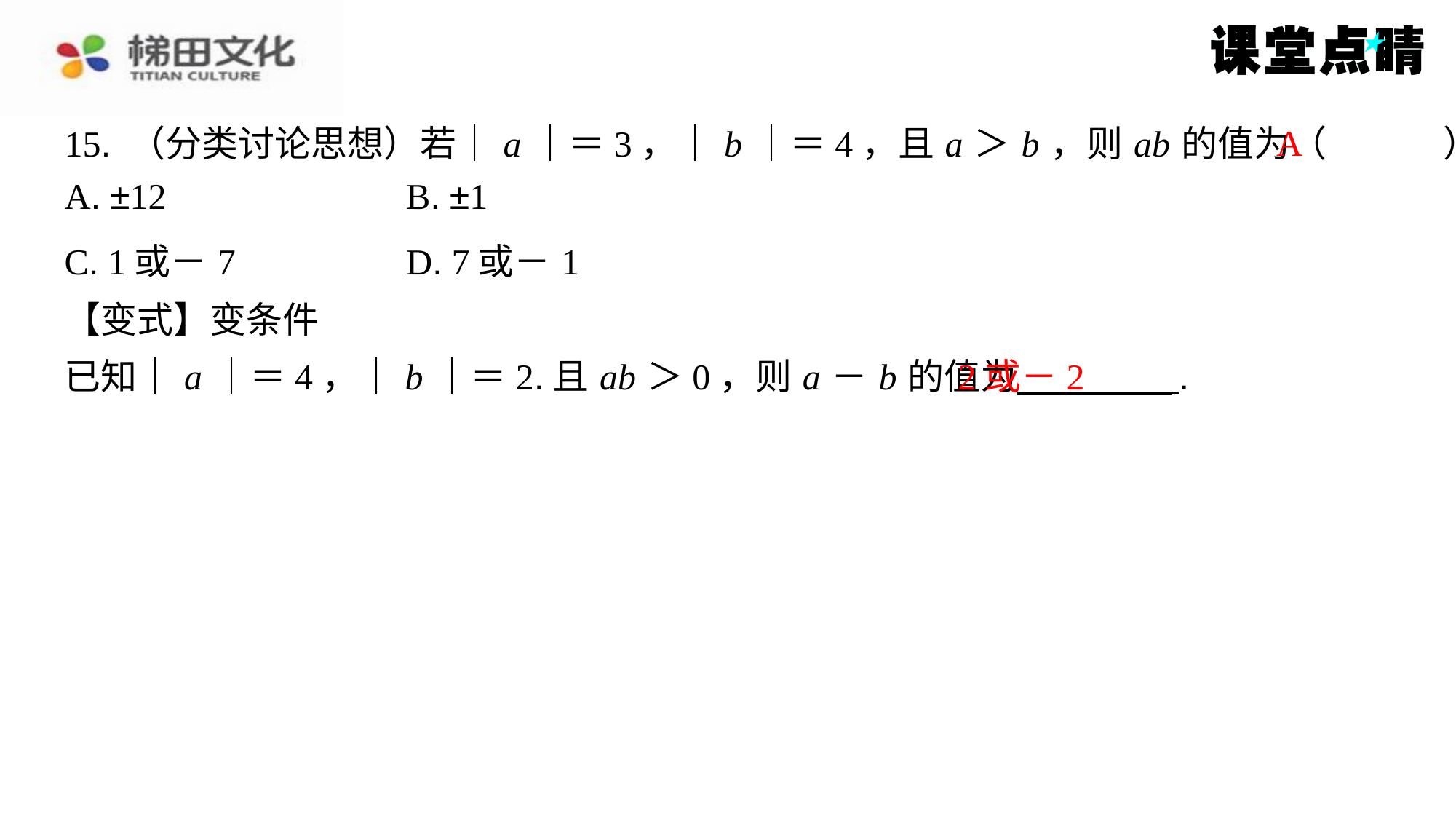

A
15. （分类讨论思想）若｜ a ｜＝3，｜ b ｜＝4，且 a ＞ b ，则 ab 的值为（　A　）
| A. ±12 | B. ±1 |
| --- | --- |
| C. 1或－7 | D. 7或－1 |
【变式】变条件
已知｜ a ｜＝4，｜ b ｜＝2.且 ab ＞0，则 a － b 的值为                        ⁠.
2或－2